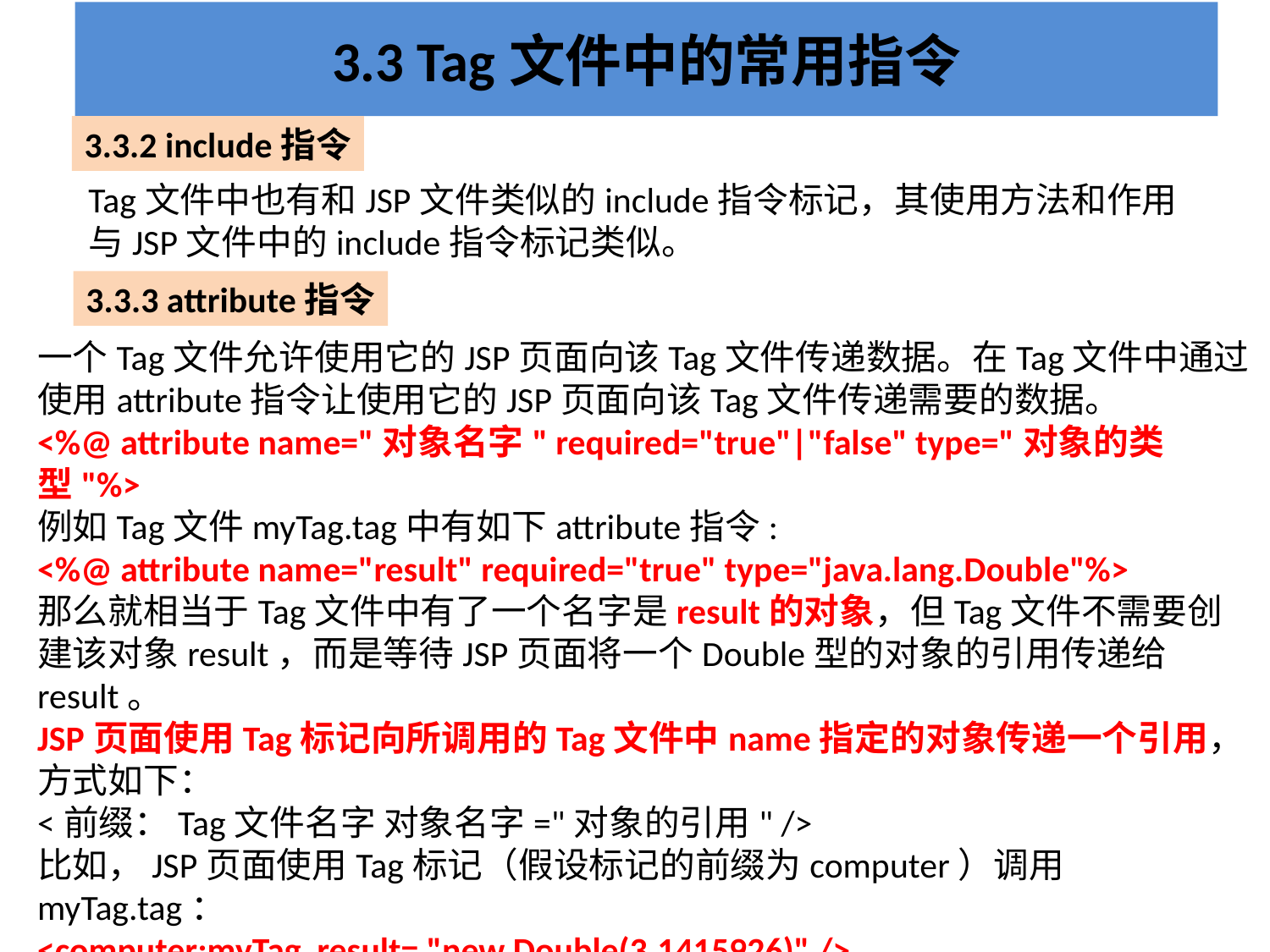

# 3.3 Tag文件中的常用指令
3.3.2 include指令
Tag文件中也有和JSP文件类似的include指令标记，其使用方法和作用与JSP文件中的include指令标记类似。
3.3.3 attribute指令
一个Tag文件允许使用它的JSP页面向该Tag文件传递数据。在Tag文件中通过使用attribute指令让使用它的JSP页面向该Tag文件传递需要的数据。
<%@ attribute name="对象名字" required="true"|"false" type="对象的类型"%>
例如Tag文件myTag.tag中有如下attribute指令:
<%@ attribute name="result" required="true" type="java.lang.Double"%>
那么就相当于Tag文件中有了一个名字是result的对象，但Tag文件不需要创建该对象result，而是等待JSP页面将一个Double型的对象的引用传递给result。
JSP页面使用Tag标记向所调用的Tag文件中name指定的对象传递一个引用，方式如下：
<前缀：Tag文件名字 对象名字="对象的引用" />
比如，JSP页面使用Tag标记（假设标记的前缀为computer）调用myTag.tag：
<computer:myTag  result= "new Double(3.1415926)" />